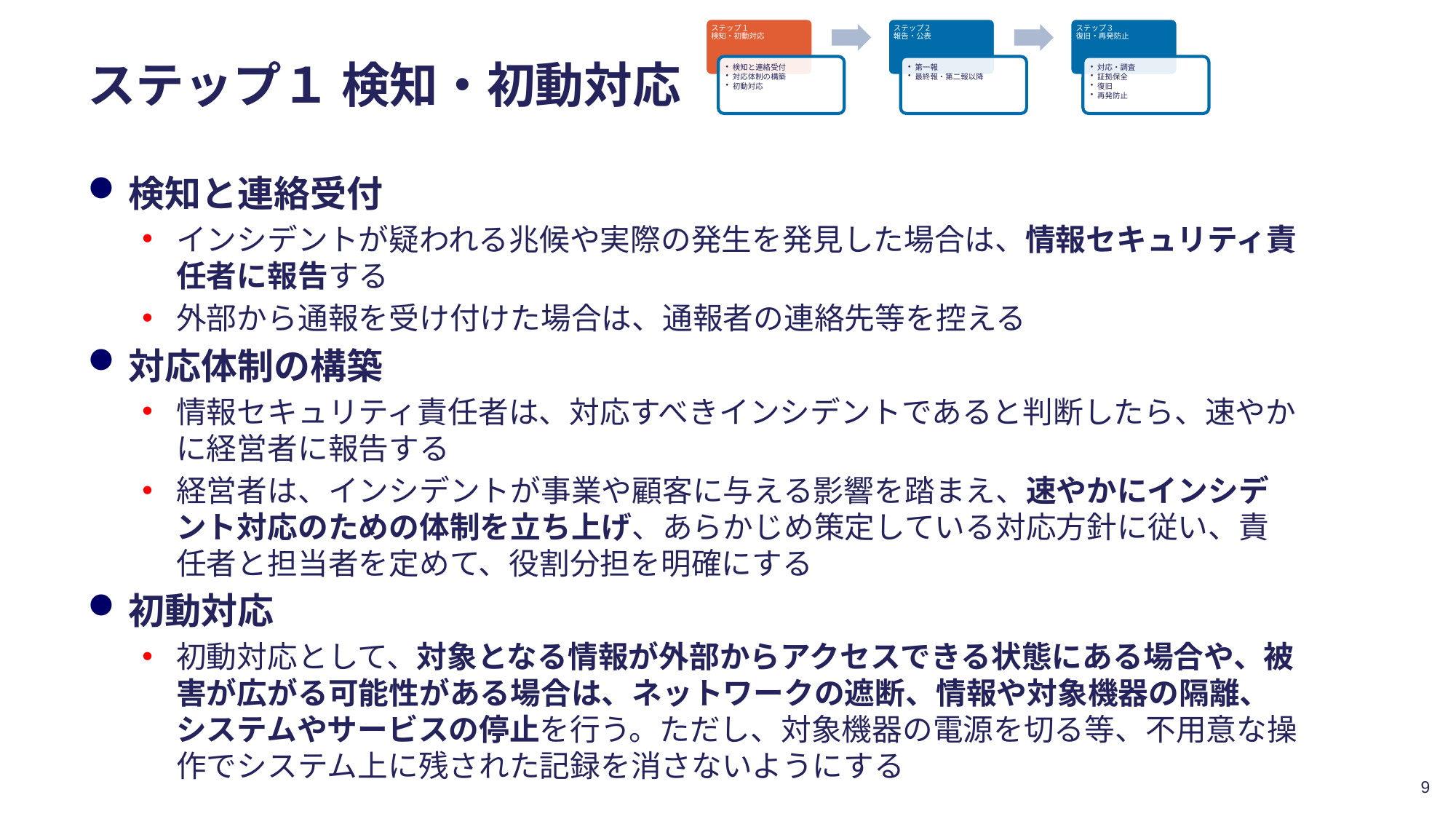

# ステップ１ 検知・初動対応
ステップ１
検知・初動対応
検知と連絡受付
対応体制の構築
初動対応

ステップ２
報告・公表
第一報
最終報・第二報以降

ステップ３
復旧・再発防止
対応・調査
証拠保全
復旧
再発防止
検知と連絡受付
インシデントが疑われる兆候や実際の発生を発見した場合は、情報セキュリティ責任者に報告する
外部から通報を受け付けた場合は、通報者の連絡先等を控える
対応体制の構築
情報セキュリティ責任者は、対応すべきインシデントであると判断したら、速やかに経営者に報告する
経営者は、インシデントが事業や顧客に与える影響を踏まえ、速やかにインシデント対応のための体制を立ち上げ、あらかじめ策定している対応方針に従い、責任者と担当者を定めて、役割分担を明確にする
初動対応
初動対応として、対象となる情報が外部からアクセスできる状態にある場合や、被害が広がる可能性がある場合は、ネットワークの遮断、情報や対象機器の隔離、システムやサービスの停止を行う。ただし、対象機器の電源を切る等、不用意な操作でシステム上に残された記録を消さないようにする
9